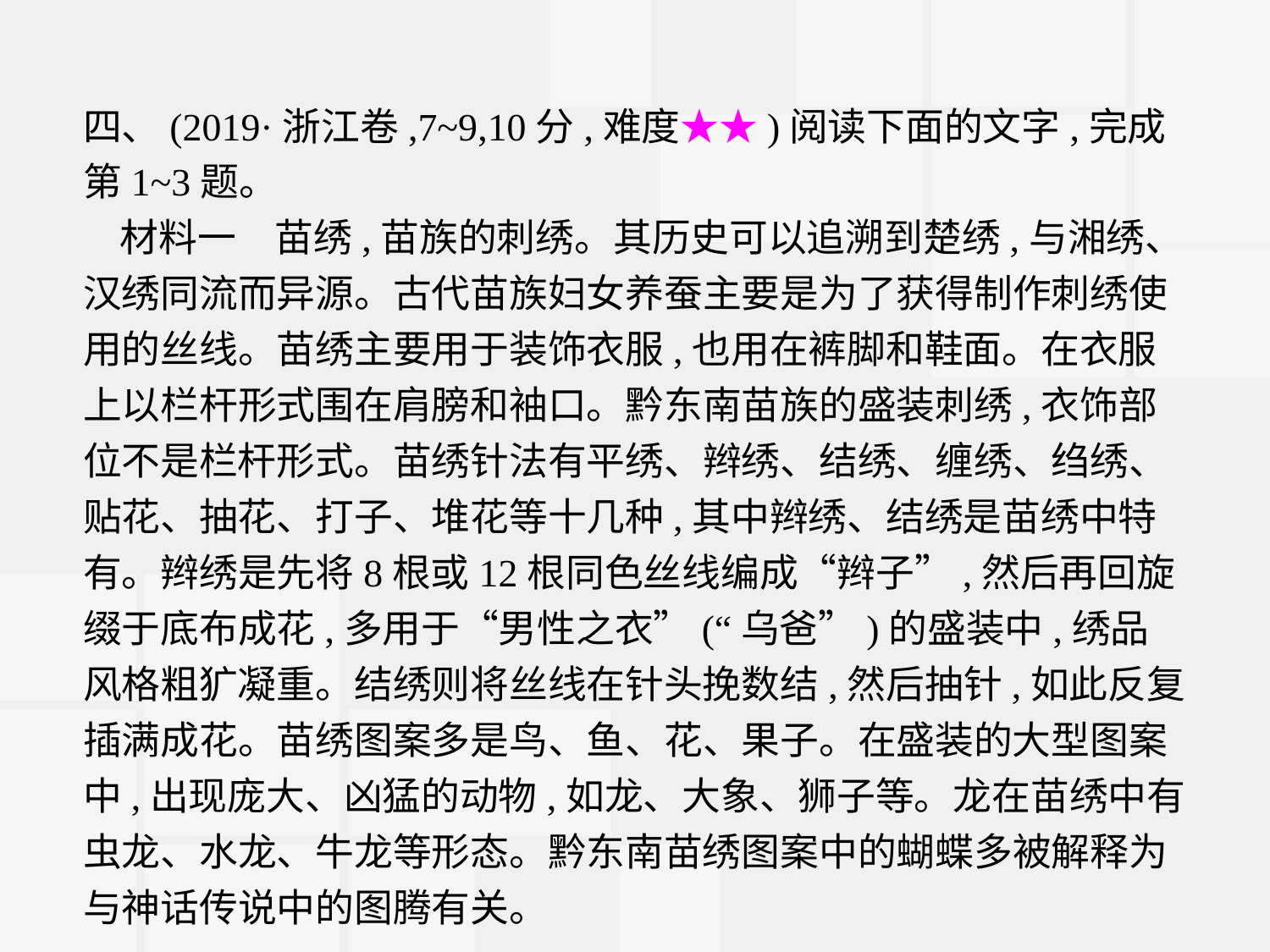

四、(2019·浙江卷,7~9,10分,难度★★)阅读下面的文字,完成第1~3题。
材料一　苗绣,苗族的刺绣。其历史可以追溯到楚绣,与湘绣、汉绣同流而异源。古代苗族妇女养蚕主要是为了获得制作刺绣使用的丝线。苗绣主要用于装饰衣服,也用在裤脚和鞋面。在衣服上以栏杆形式围在肩膀和袖口。黔东南苗族的盛装刺绣,衣饰部位不是栏杆形式。苗绣针法有平绣、辫绣、结绣、缠绣、绉绣、贴花、抽花、打子、堆花等十几种,其中辫绣、结绣是苗绣中特有。辫绣是先将8根或12根同色丝线编成“辫子”,然后再回旋缀于底布成花,多用于“男性之衣”(“乌爸”)的盛装中,绣品风格粗犷凝重。结绣则将丝线在针头挽数结,然后抽针,如此反复插满成花。苗绣图案多是鸟、鱼、花、果子。在盛装的大型图案中,出现庞大、凶猛的动物,如龙、大象、狮子等。龙在苗绣中有虫龙、水龙、牛龙等形态。黔东南苗绣图案中的蝴蝶多被解释为与神话传说中的图腾有关。